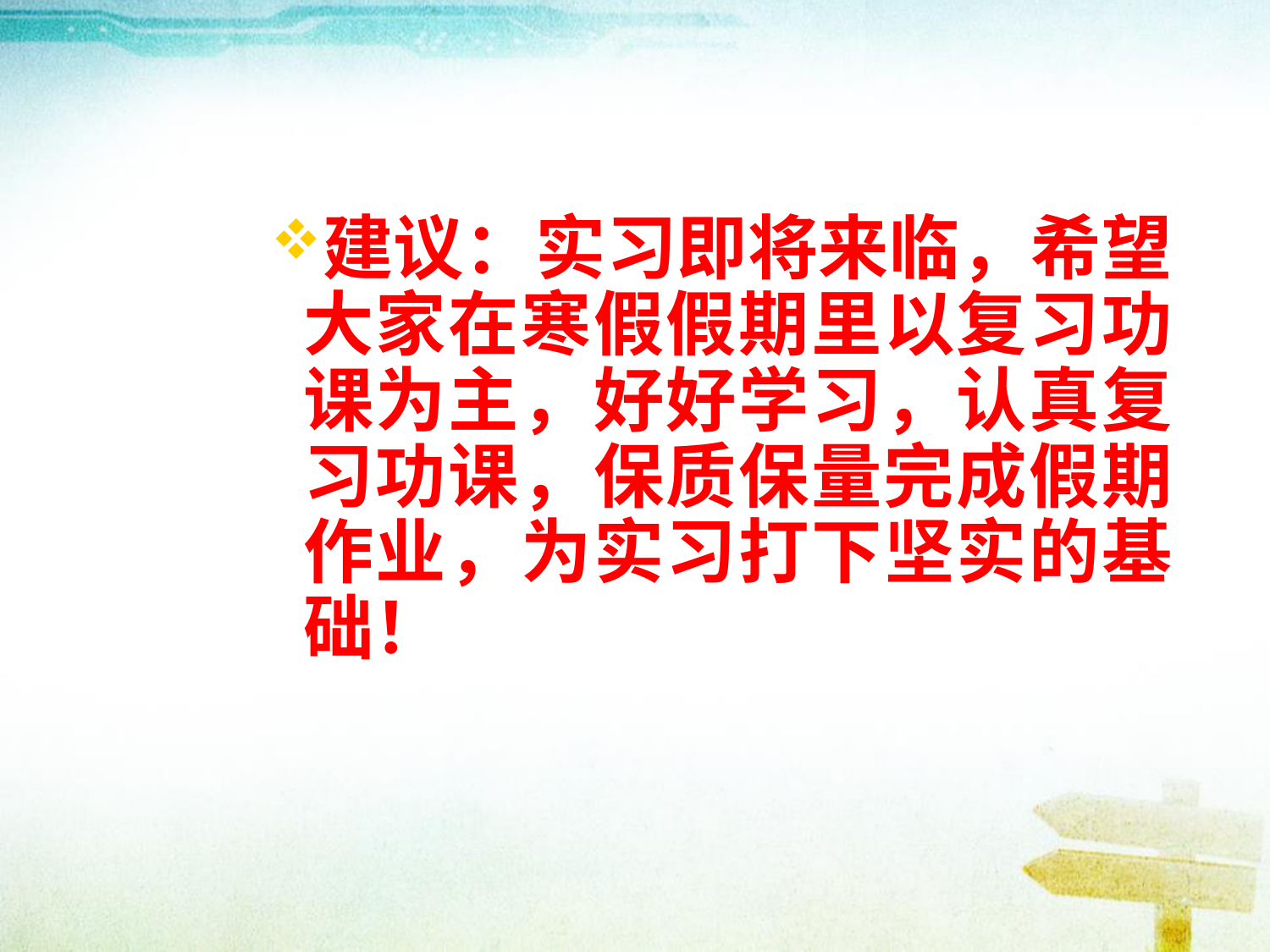

建议：实习即将来临，希望大家在寒假假期里以复习功课为主，好好学习，认真复习功课，保质保量完成假期作业，为实习打下坚实的基础！